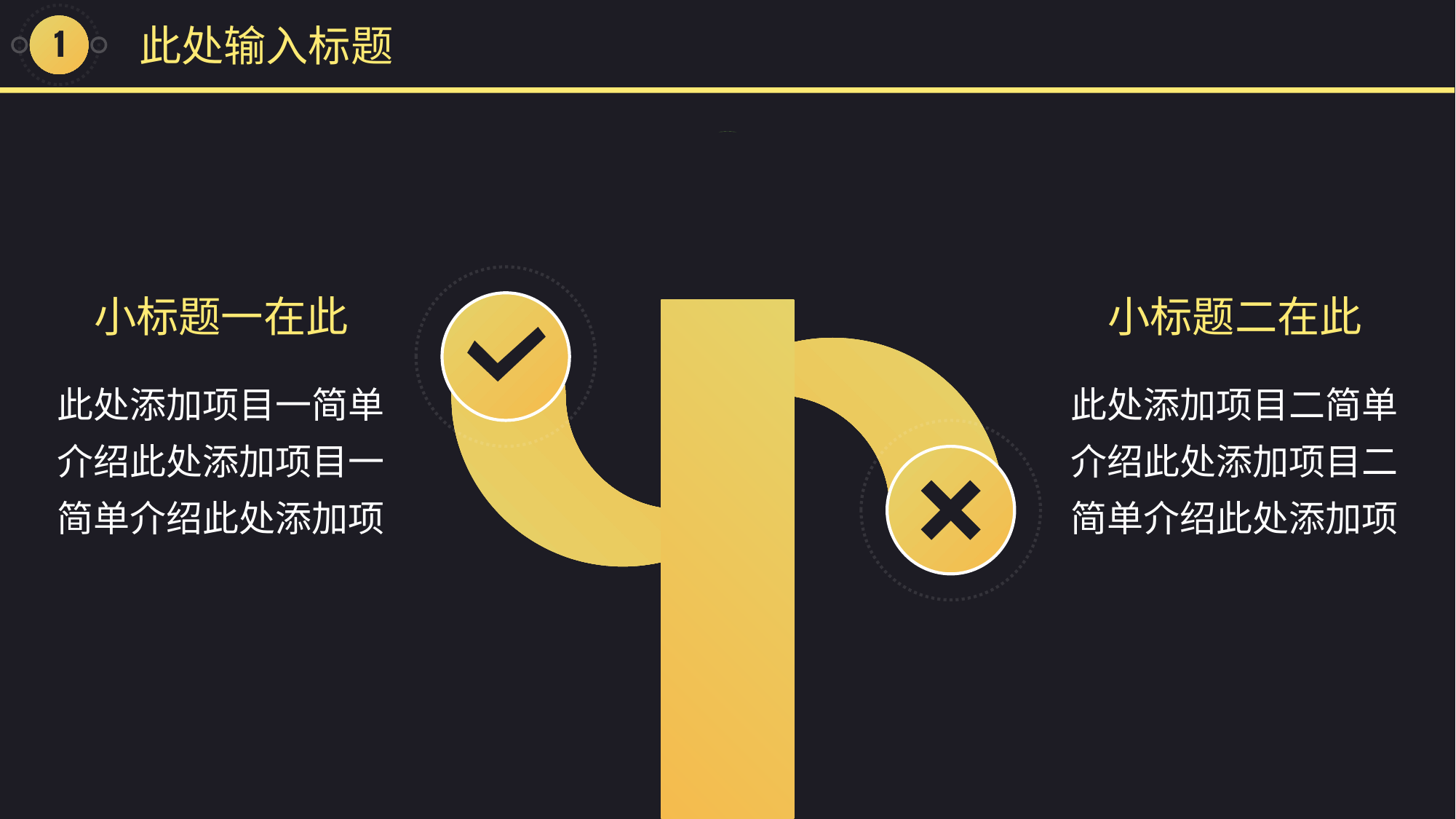

1

此处输入标题

小标题一在此
小标题二在此

此处添加项目一简单介绍此处添加项目一简单介绍此处添加项
此处添加项目二简单介绍此处添加项目二简单介绍此处添加项